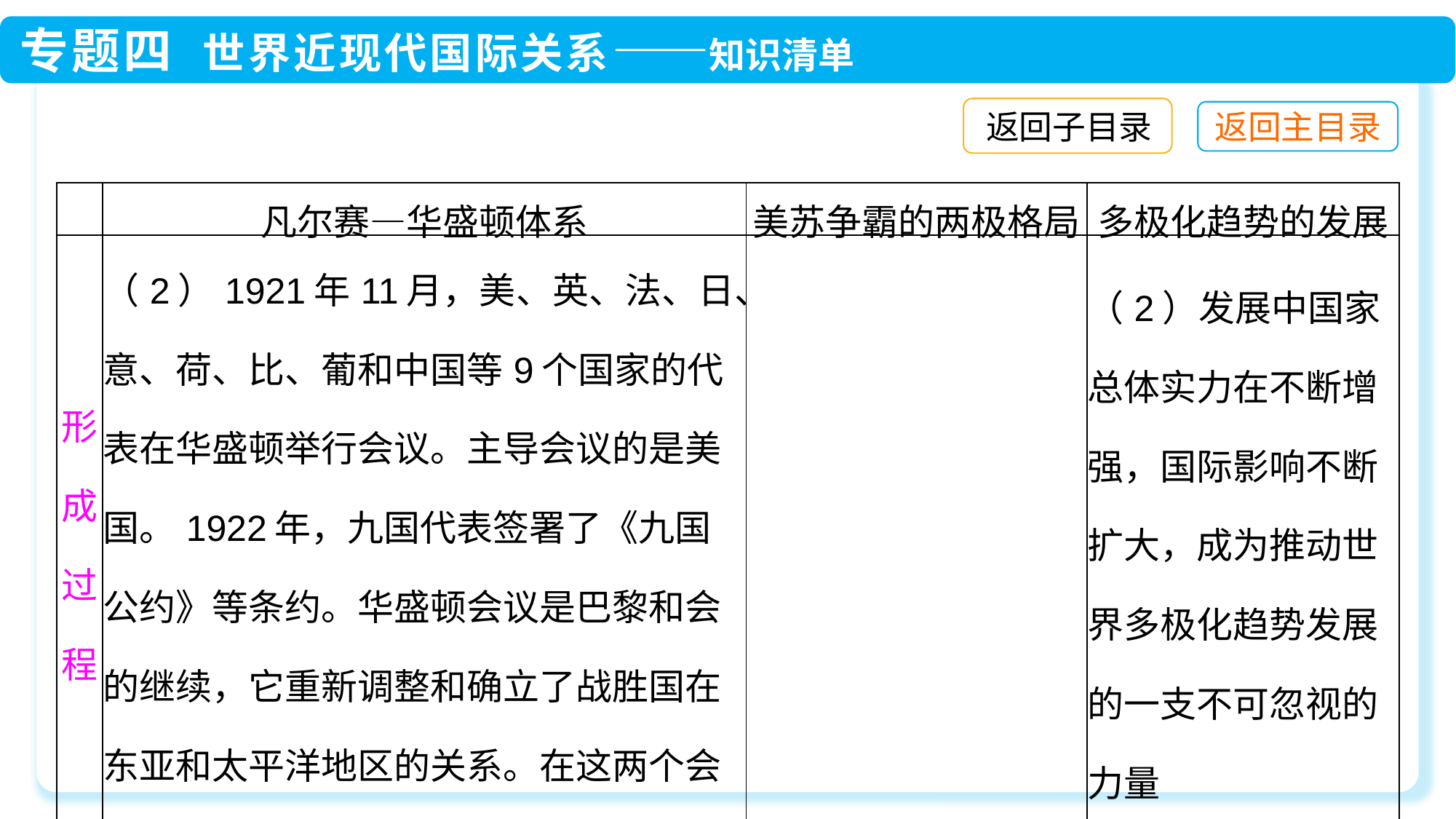

返回子目录
|  | 凡尔赛—华盛顿体系 | 美苏争霸的两极格局 | 多极化趋势的发展 |
| --- | --- | --- | --- |
| 形成过程 | （2）1921年11月，美、英、法、日、意、荷、比、葡和中国等9个国家的代表在华盛顿举行会议。主导会议的是美国。1922年，九国代表签署了《九国公约》等条约。华盛顿会议是巴黎和会的继续，它重新调整和确立了战胜国在东亚和太平洋地区的关系。在这两个会议的基础上，建立了“凡尔赛—华盛顿体系” |  | （2）发展中国家总体实力在不断增强，国际影响不断扩大，成为推动世界多极化趋势发展的一支不可忽视的力量 |